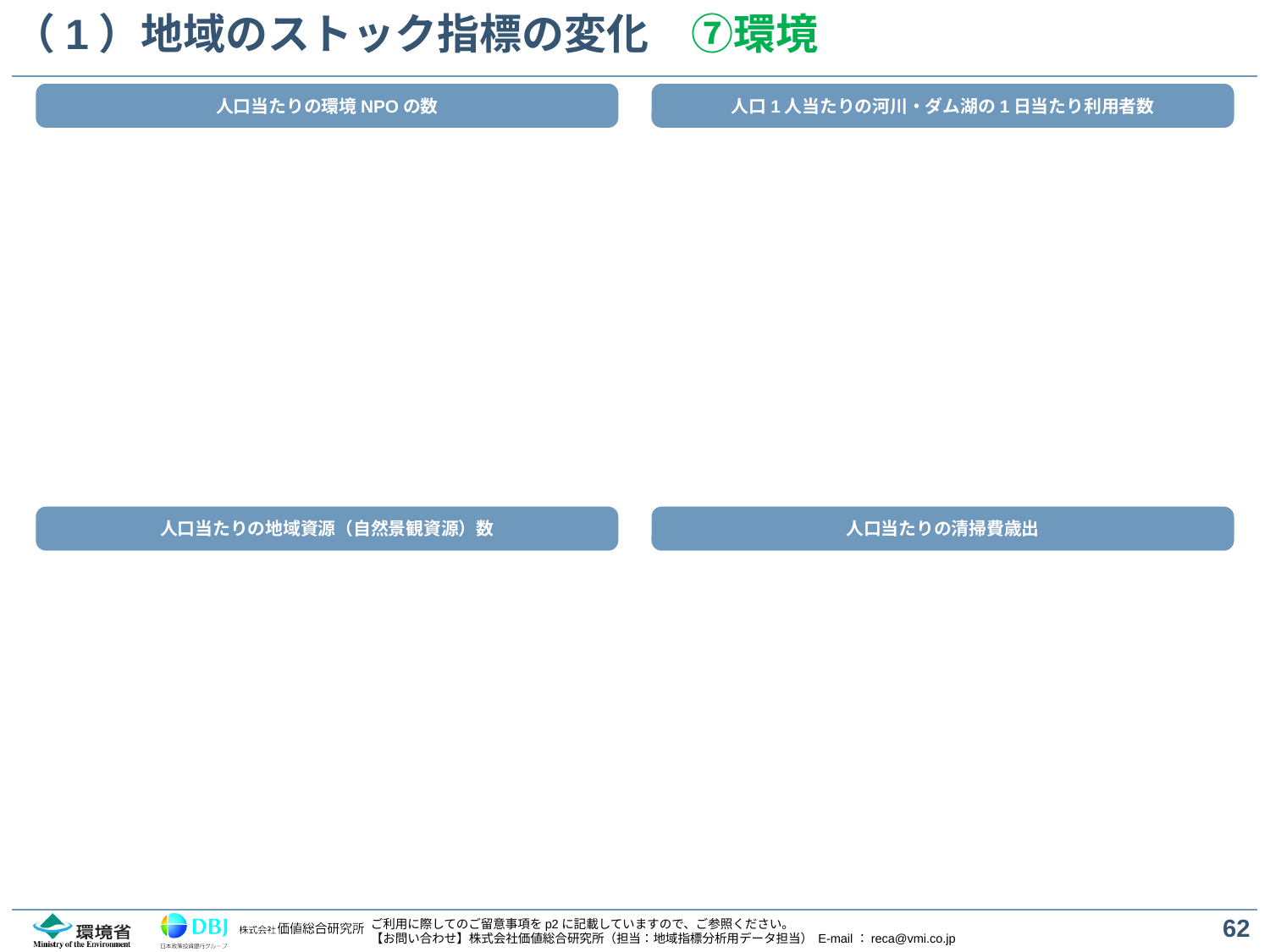

# （1）地域のストック指標の変化　⑦環境
人口当たりの環境NPOの数
人口1人当たりの河川・ダム湖の1日当たり利用者数
人口当たりの地域資源（自然景観資源）数
人口当たりの清掃費歳出
62